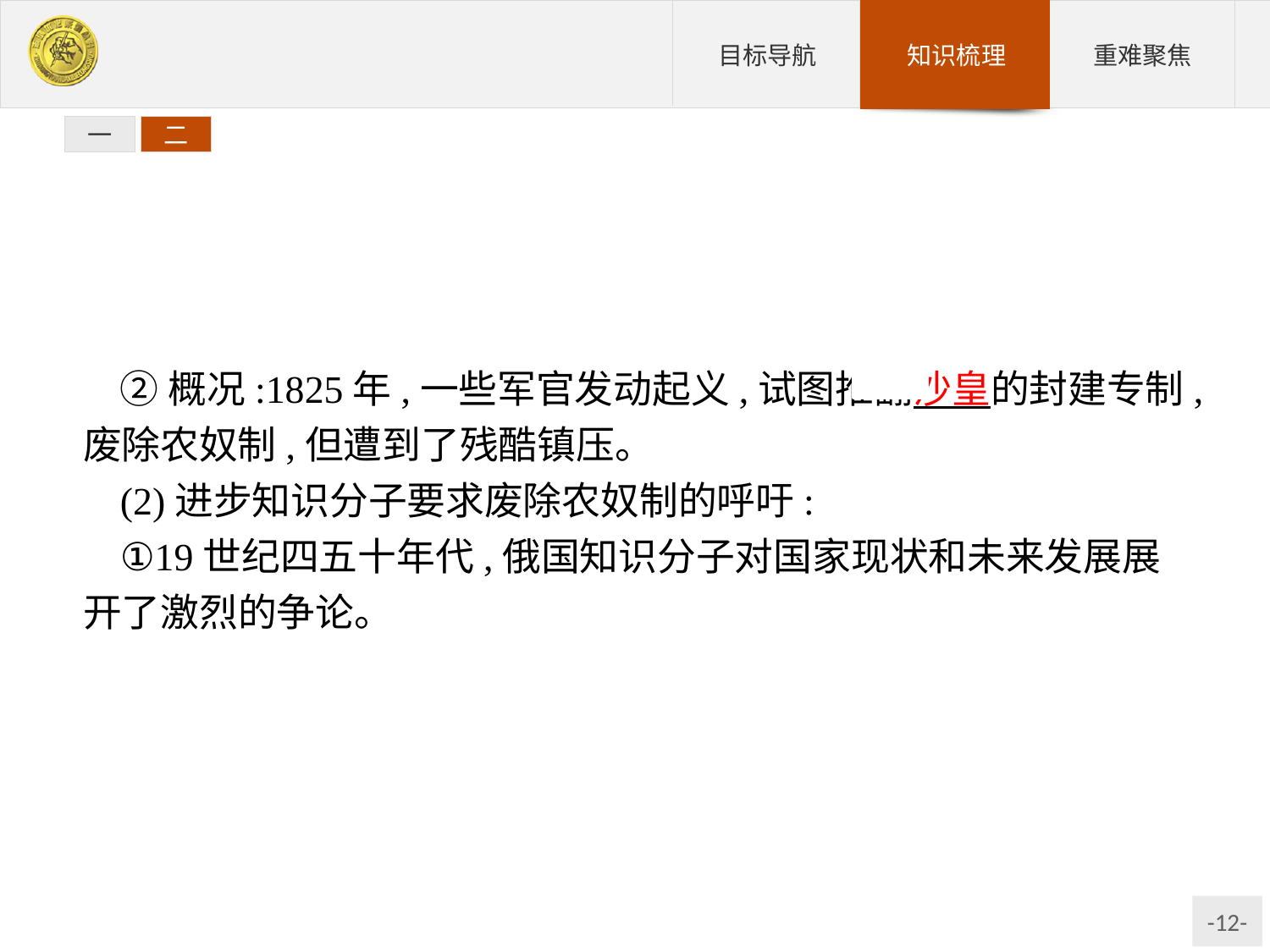

一
二

②概况:1825年,一些军官发动起义,试图推翻沙皇的封建专制,废除农奴制,但遭到了残酷镇压。
(2)进步知识分子要求废除农奴制的呼吁:
①19世纪四五十年代,俄国知识分子对国家现状和未来发展展开了激烈的争论。